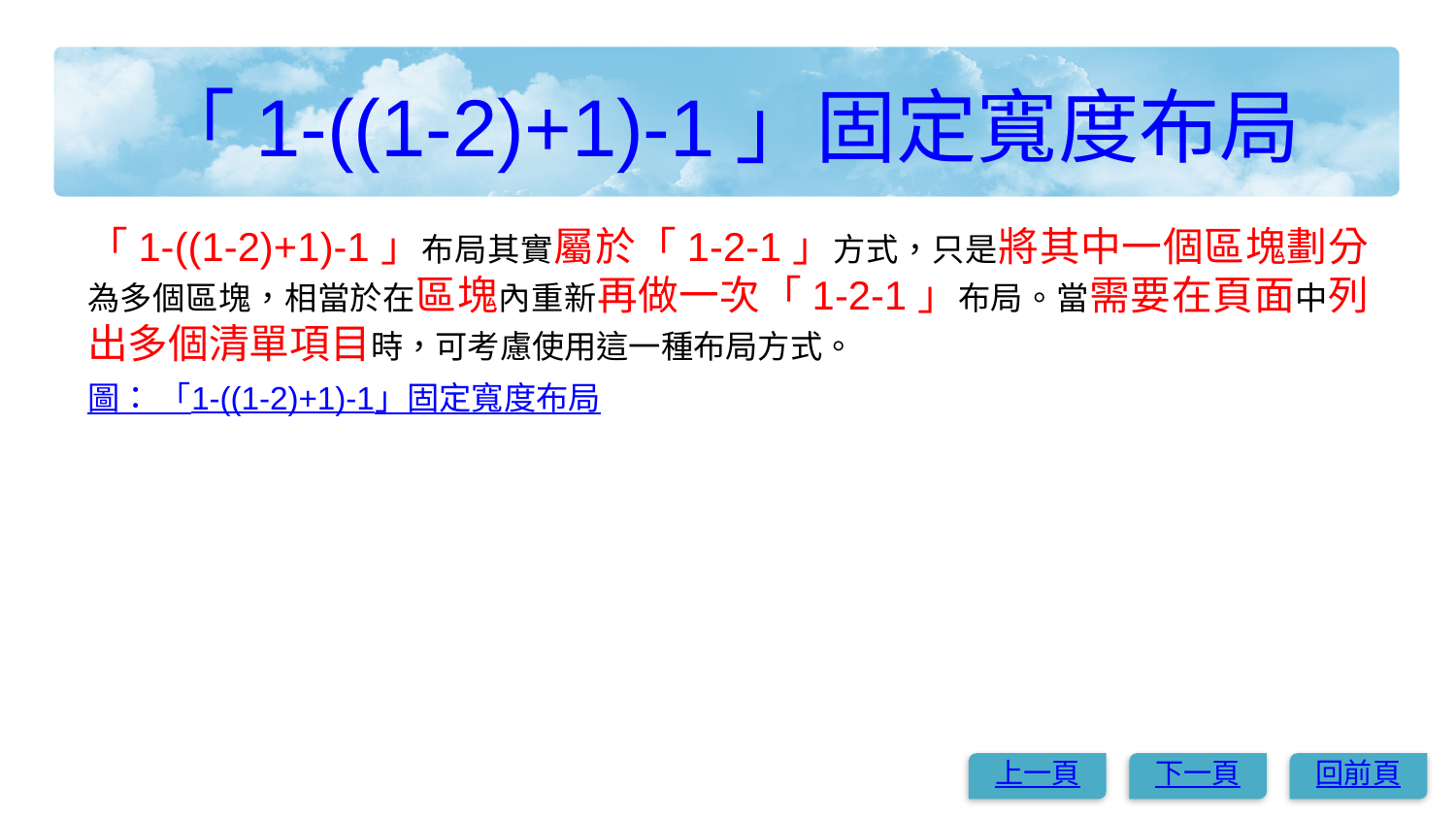

# 「1-((1-2)+1)-1」固定寬度布局
「1-((1-2)+1)-1」布局其實屬於「1-2-1」方式，只是將其中一個區塊劃分為多個區塊，相當於在區塊內重新再做一次「1-2-1」布局。當需要在頁面中列出多個清單項目時，可考慮使用這一種布局方式。
圖： 「1-((1-2)+1)-1」固定寬度布局
上一頁
下一頁
回前頁